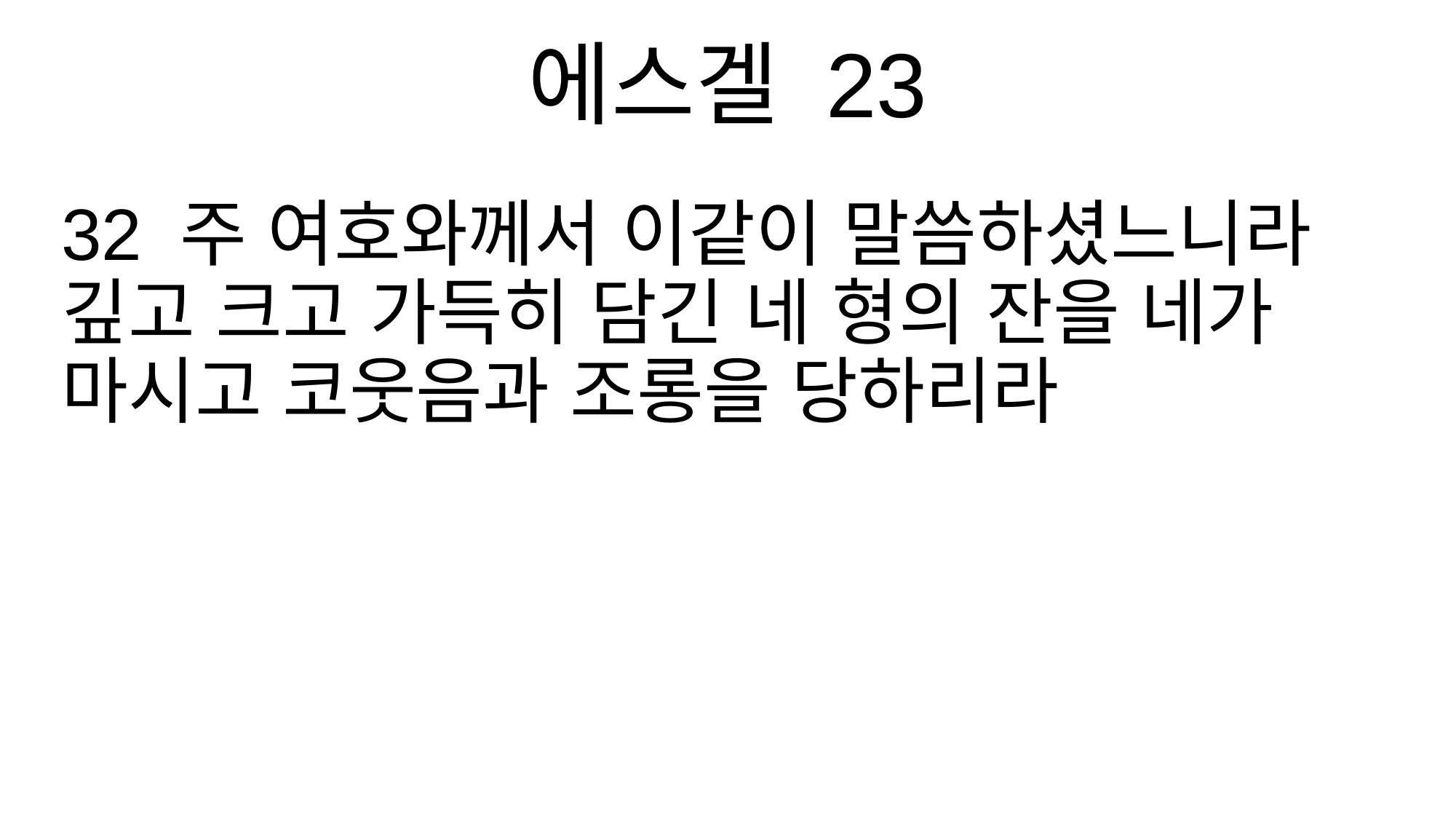

에스겔 23
32 주 여호와께서 이같이 말씀하셨느니라 깊고 크고 가득히 담긴 네 형의 잔을 네가 마시고 코웃음과 조롱을 당하리라